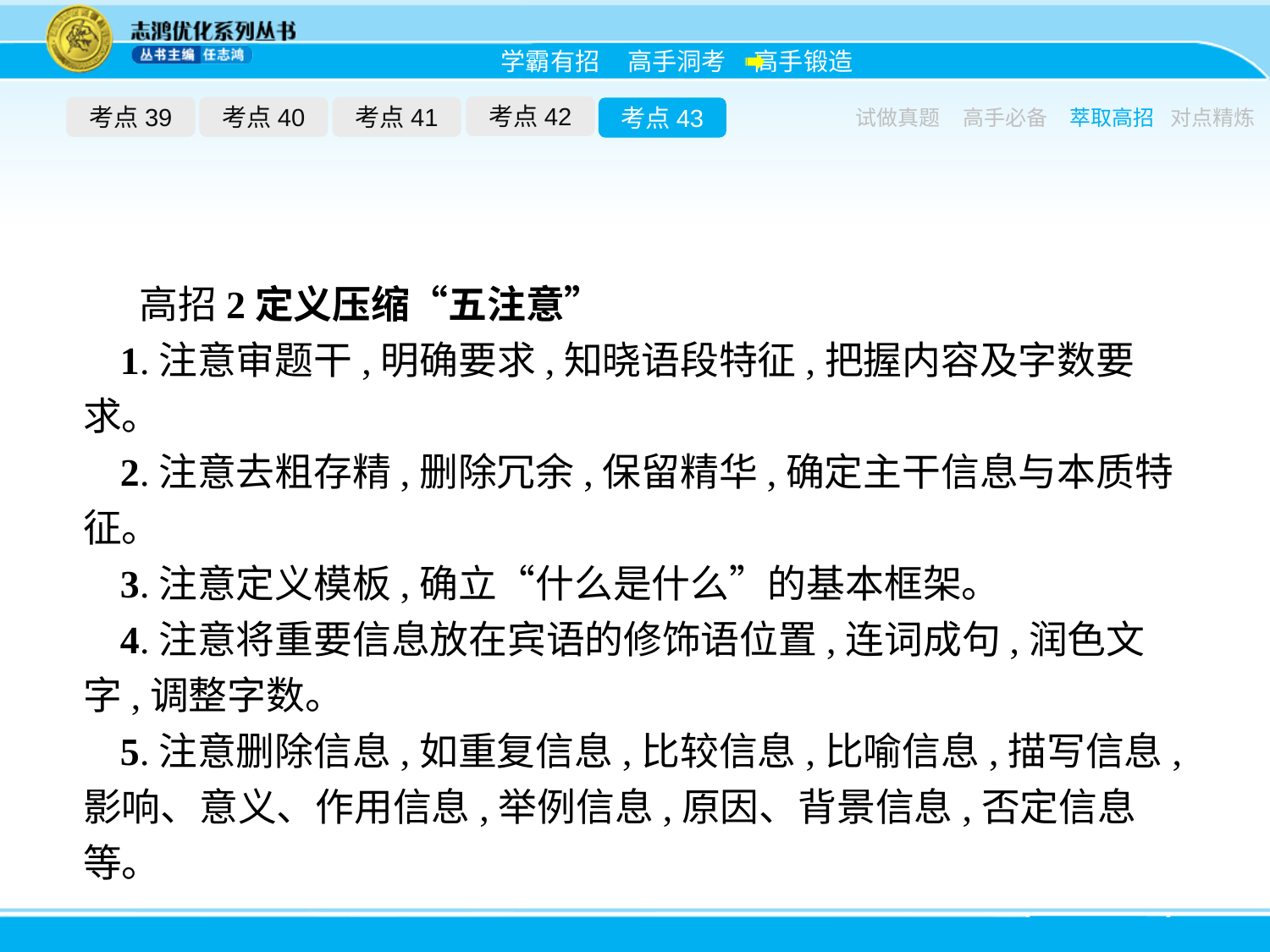

考点42
考点39
考点40
考点41
考点43
试做真题
高手必备
萃取高招
对点精炼
高招2定义压缩“五注意”
1.注意审题干,明确要求,知晓语段特征,把握内容及字数要求。
2.注意去粗存精,删除冗余,保留精华,确定主干信息与本质特征。
3.注意定义模板,确立“什么是什么”的基本框架。
4.注意将重要信息放在宾语的修饰语位置,连词成句,润色文字,调整字数。
5.注意删除信息,如重复信息,比较信息,比喻信息,描写信息,影响、意义、作用信息,举例信息,原因、背景信息,否定信息等。